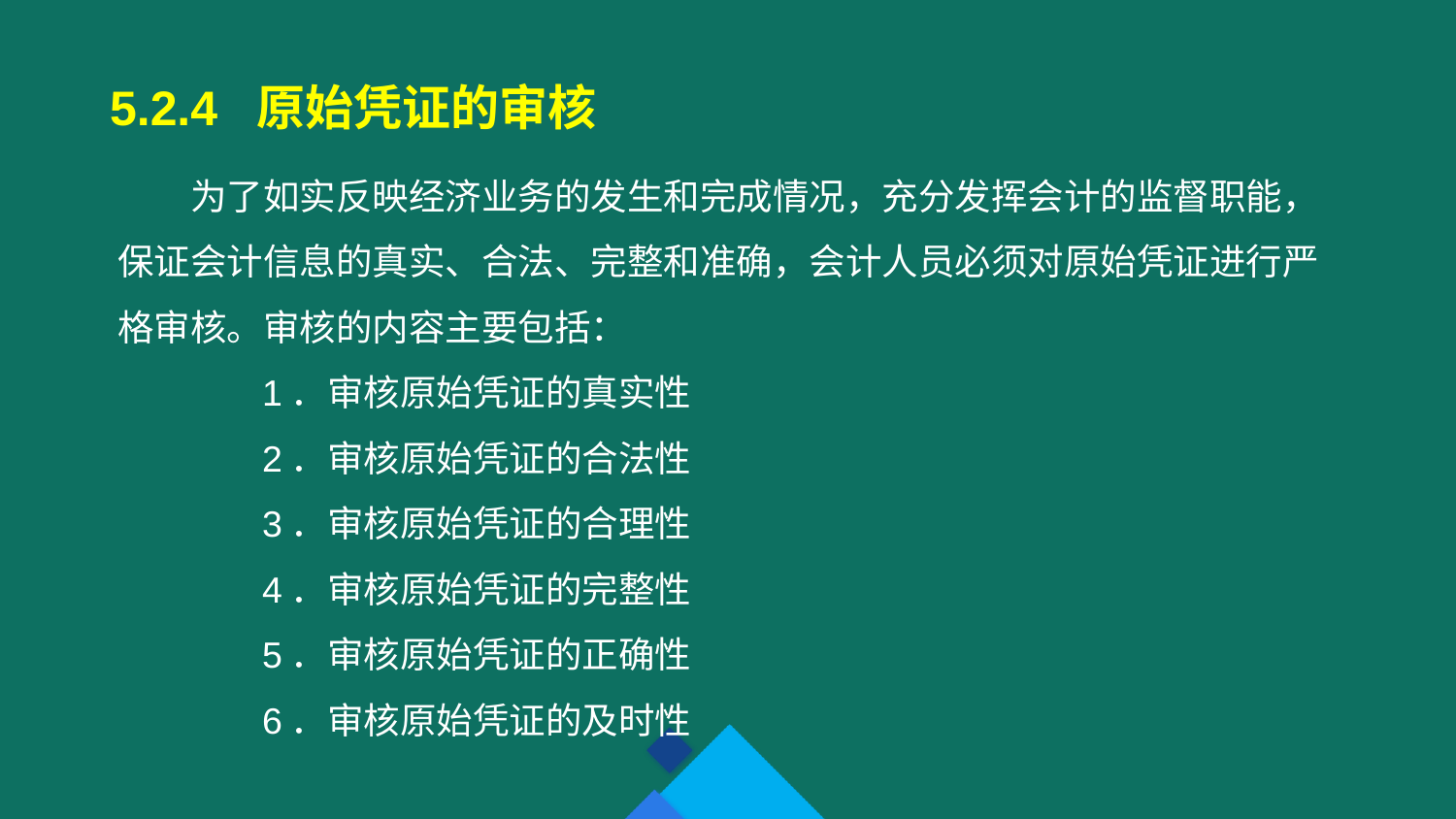

5.2.4  原始凭证的审核
为了如实反映经济业务的发生和完成情况，充分发挥会计的监督职能，保证会计信息的真实、合法、完整和准确，会计人员必须对原始凭证进行严格审核。审核的内容主要包括：
       1．审核原始凭证的真实性
       2．审核原始凭证的合法性
       3．审核原始凭证的合理性
       4．审核原始凭证的完整性
       5．审核原始凭证的正确性
       6．审核原始凭证的及时性